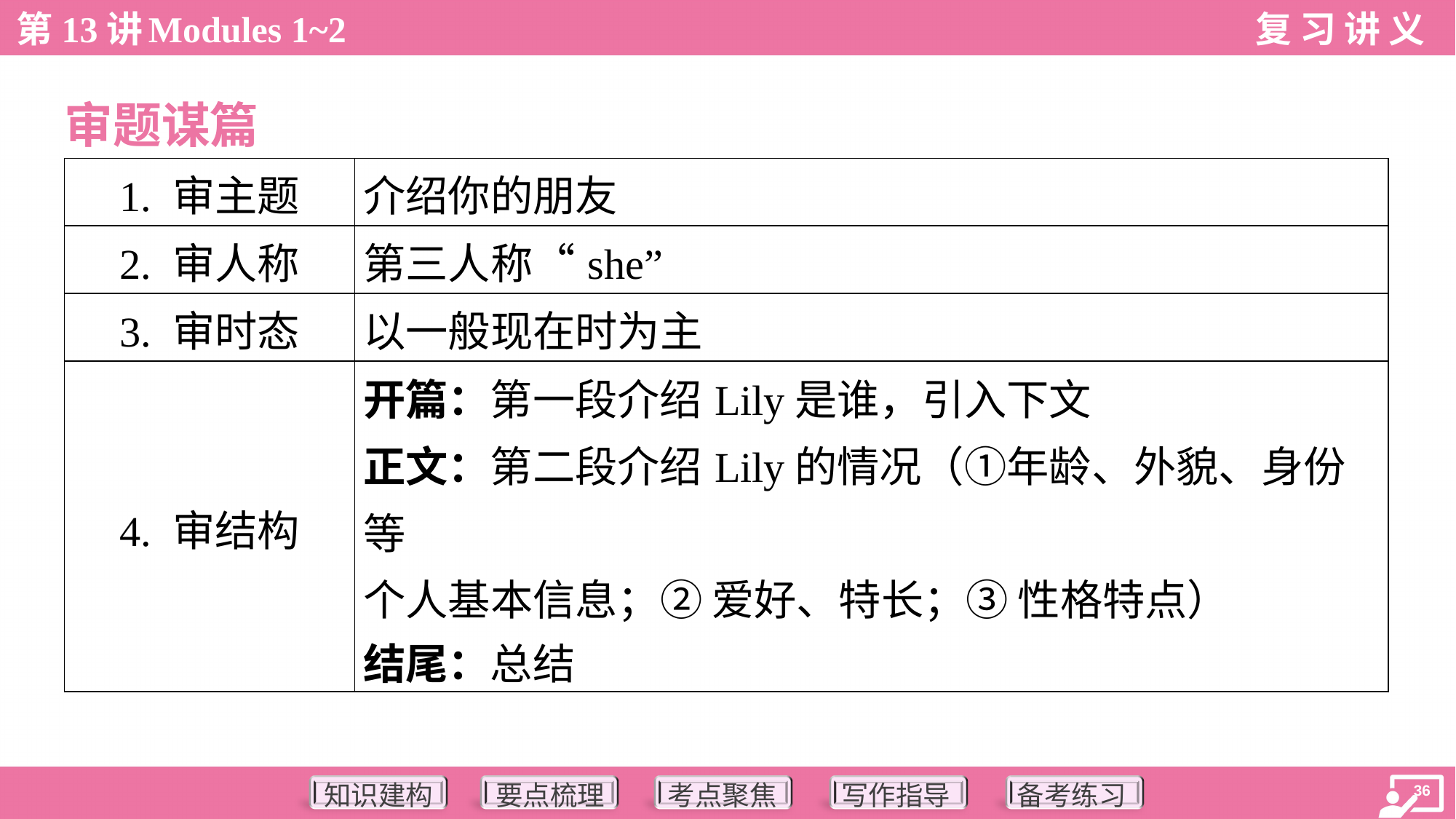

审题谋篇
| 1. 审主题 | 介绍你的朋友 |
| --- | --- |
| 2. 审人称 | 第三人称“she” |
| 3. 审时态 | 以一般现在时为主 |
| 4. 审结构 | 开篇：第一段介绍Lily是谁，引入下文 正文：第二段介绍Lily的情况（①年龄、外貌、身份等 个人基本信息；② 爱好、特长；③ 性格特点） 结尾：总结 |